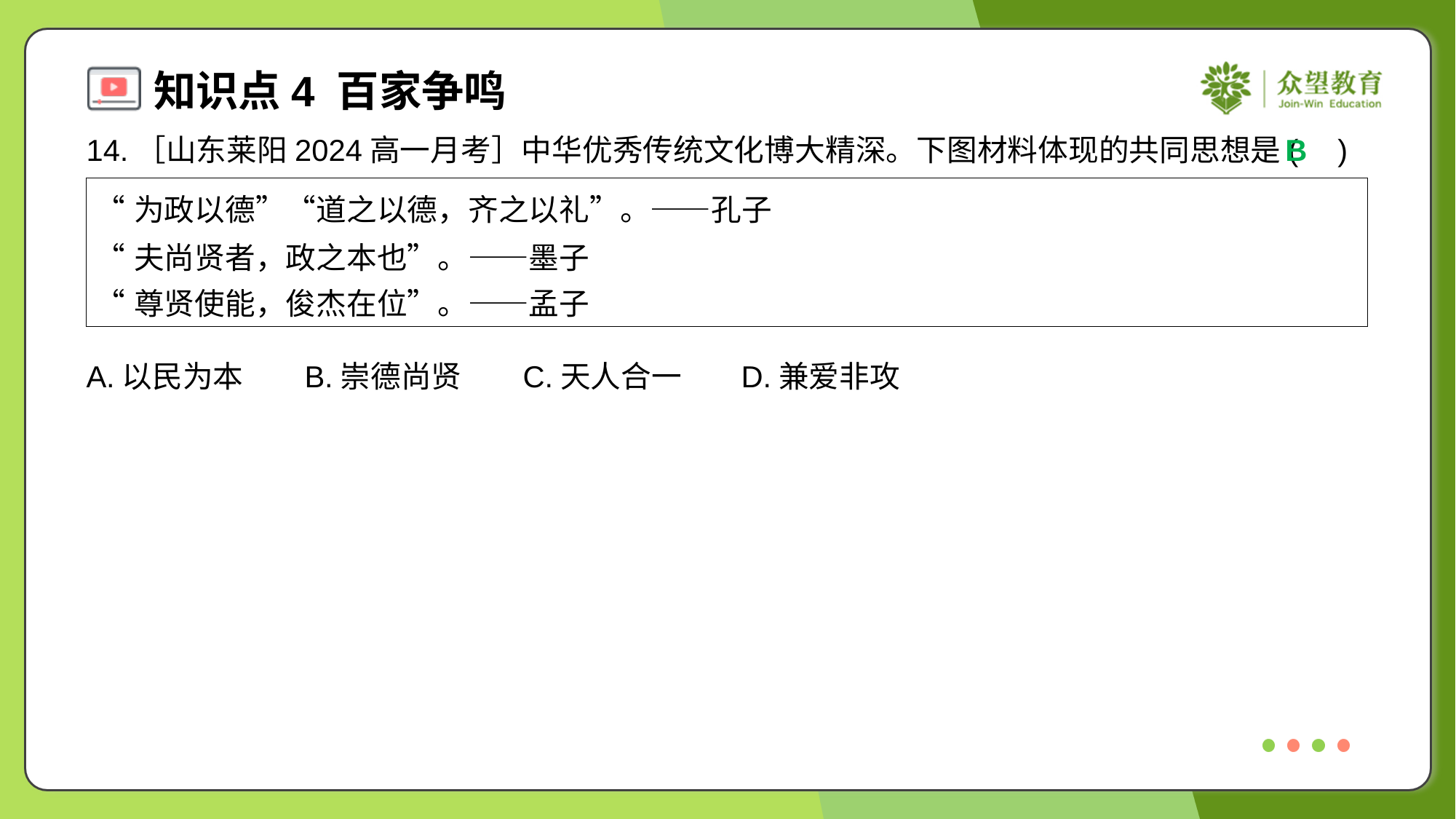

14.［山东莱阳2024高一月考］中华优秀传统文化博大精深。下图材料体现的共同思想是(     )
B
| “为政以德”“道之以德，齐之以礼”。——孔子 “夫尚贤者，政之本也”。——墨子 “尊贤使能，俊杰在位”。——孟子 |
| --- |
A.以民为本	B.崇德尚贤	C.天人合一	D.兼爱非攻